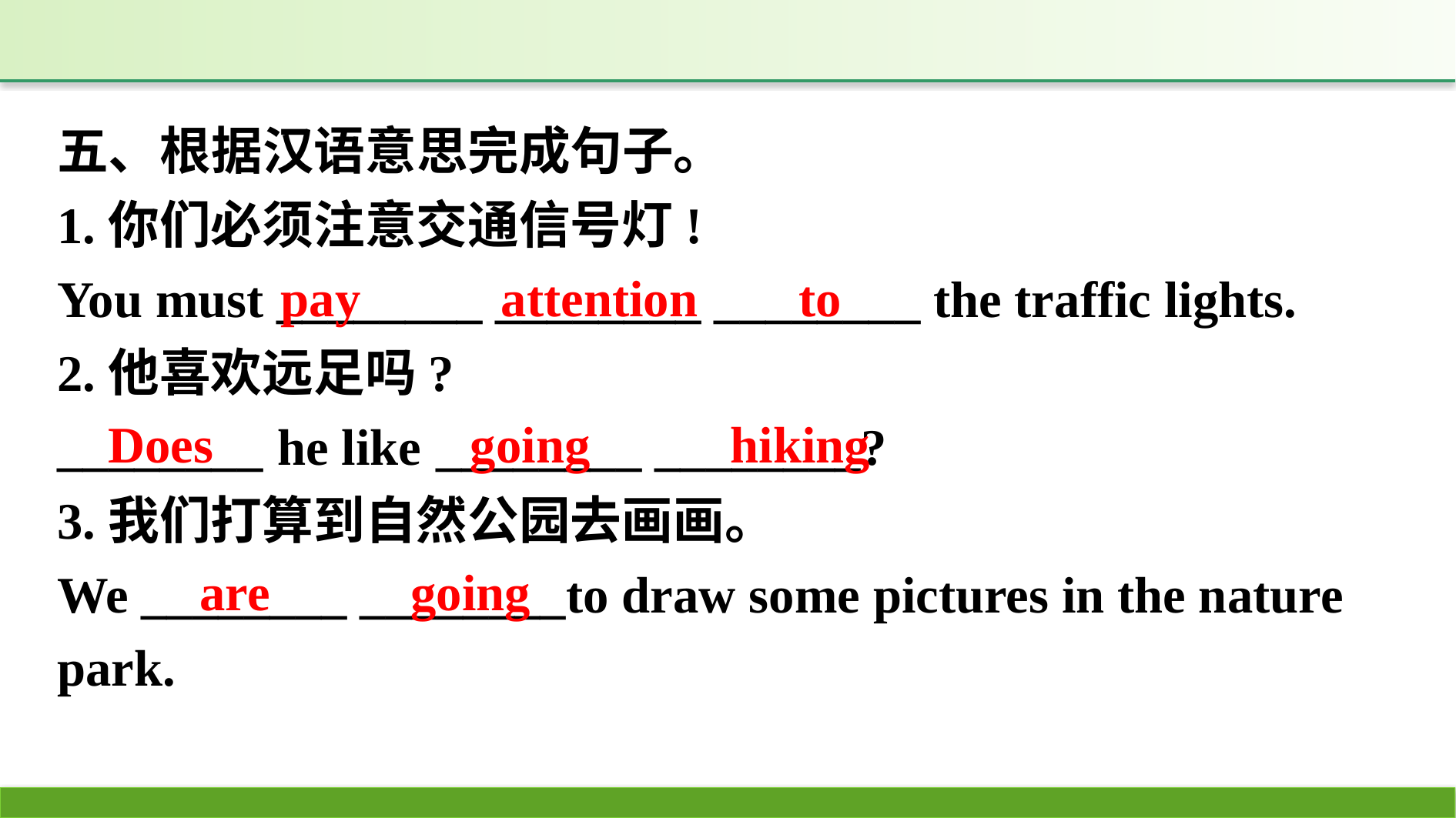

五、根据汉语意思完成句子。
1.你们必须注意交通信号灯!
You must ________ ________ ________ the traffic lights.
2.他喜欢远足吗?
________ he like ________ ________?
3.我们打算到自然公园去画画。
We ________ ________to draw some pictures in the nature park.
pay　 　attention　  to
Does　 　          going　 　hiking
  are　　 going